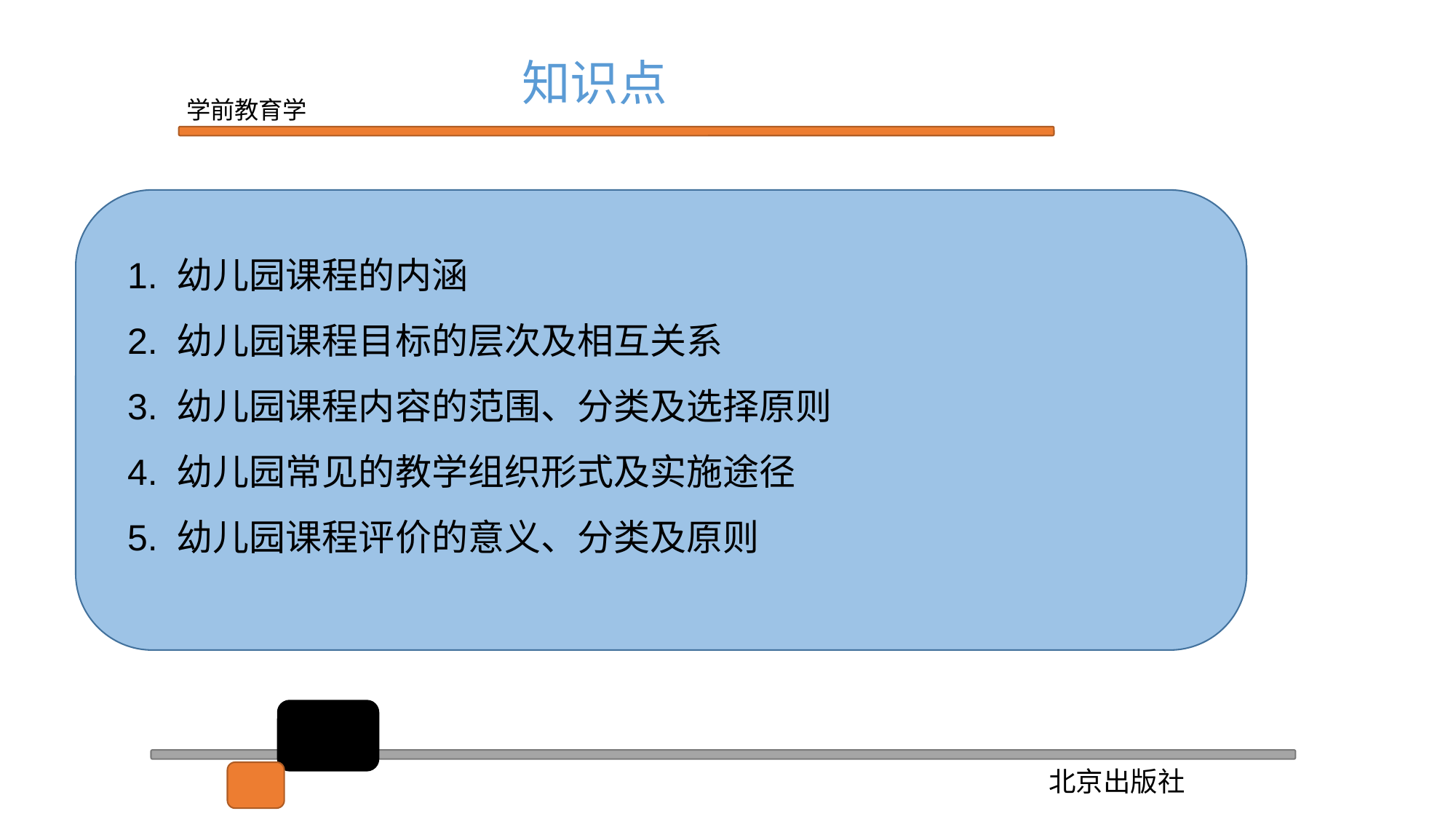

知识点

1. 幼儿园课程的内涵
2. 幼儿园课程目标的层次及相互关系
3. 幼儿园课程内容的范围、分类及选择原则
4. 幼儿园常见的教学组织形式及实施途径
5. 幼儿园课程评价的意义、分类及原则